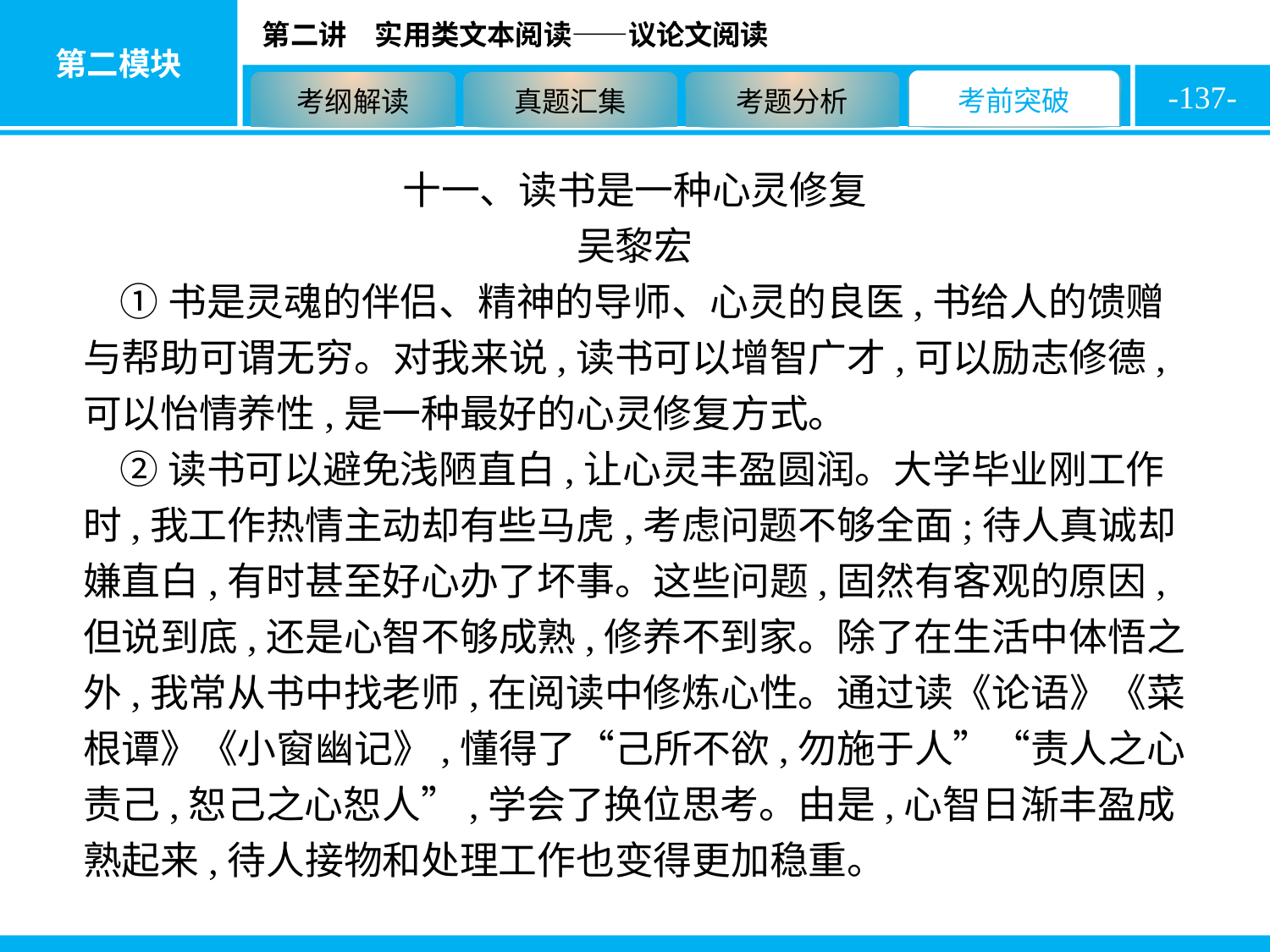

-137-
十一、读书是一种心灵修复
吴黎宏
①书是灵魂的伴侣、精神的导师、心灵的良医,书给人的馈赠与帮助可谓无穷。对我来说,读书可以增智广才,可以励志修德,可以怡情养性,是一种最好的心灵修复方式。
②读书可以避免浅陋直白,让心灵丰盈圆润。大学毕业刚工作时,我工作热情主动却有些马虎,考虑问题不够全面;待人真诚却嫌直白,有时甚至好心办了坏事。这些问题,固然有客观的原因,但说到底,还是心智不够成熟,修养不到家。除了在生活中体悟之外,我常从书中找老师,在阅读中修炼心性。通过读《论语》《菜根谭》《小窗幽记》,懂得了“己所不欲,勿施于人”“责人之心责己,恕己之心恕人”,学会了换位思考。由是,心智日渐丰盈成熟起来,待人接物和处理工作也变得更加稳重。